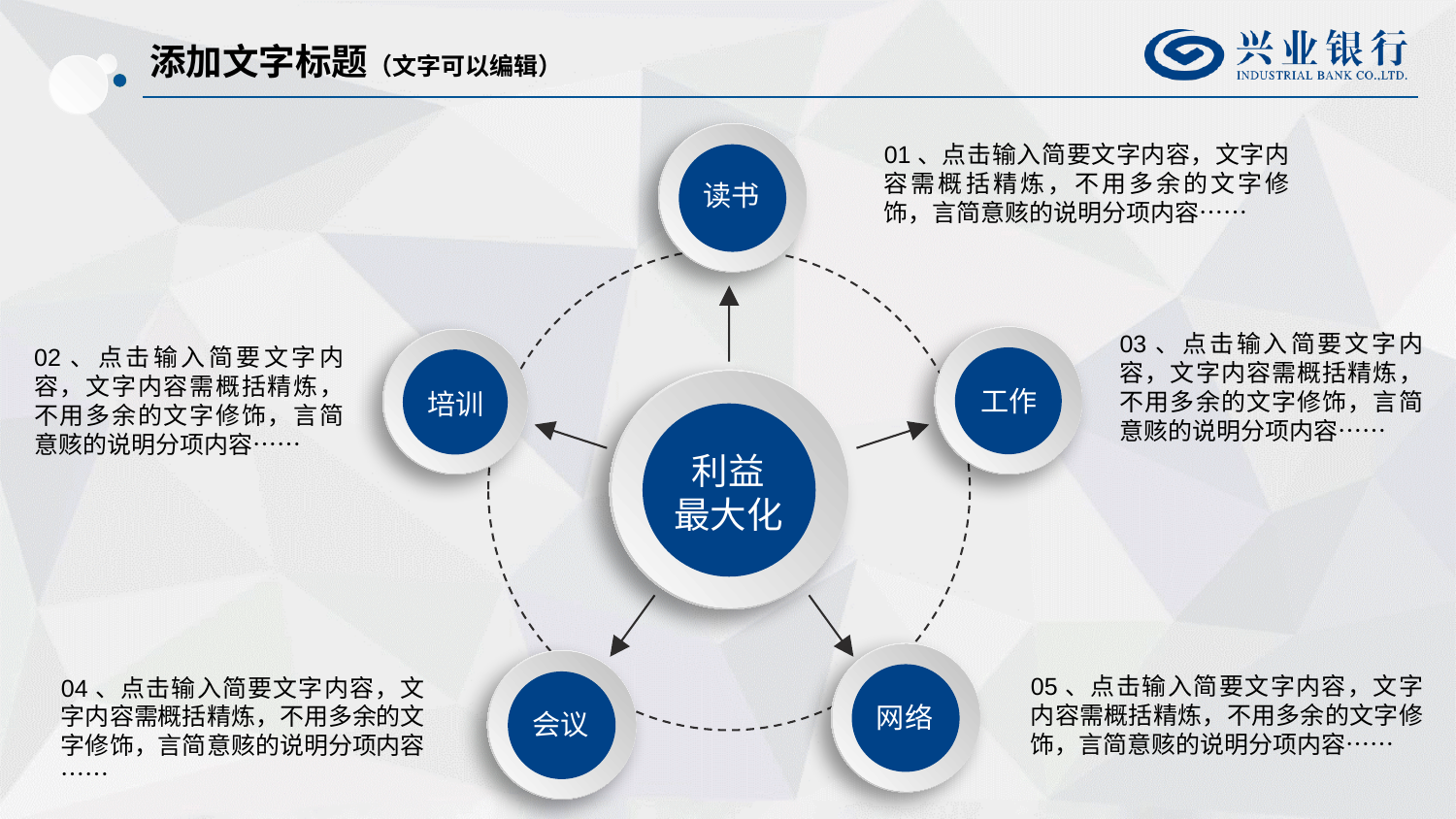

添加文字标题（文字可以编辑）

01、点击输入简要文字内容，文字内容需概括精炼，不用多余的文字修饰，言简意赅的说明分项内容……

读书

03、点击输入简要文字内容，文字内容需概括精炼，不用多余的文字修饰，言简意赅的说明分项内容……

02、点击输入简要文字内容，文字内容需概括精炼，不用多余的文字修饰，言简意赅的说明分项内容……

工作
培训

利益
最大化

05、点击输入简要文字内容，文字内容需概括精炼，不用多余的文字修饰，言简意赅的说明分项内容……
04、点击输入简要文字内容，文字内容需概括精炼，不用多余的文字修饰，言简意赅的说明分项内容……
网络
会议